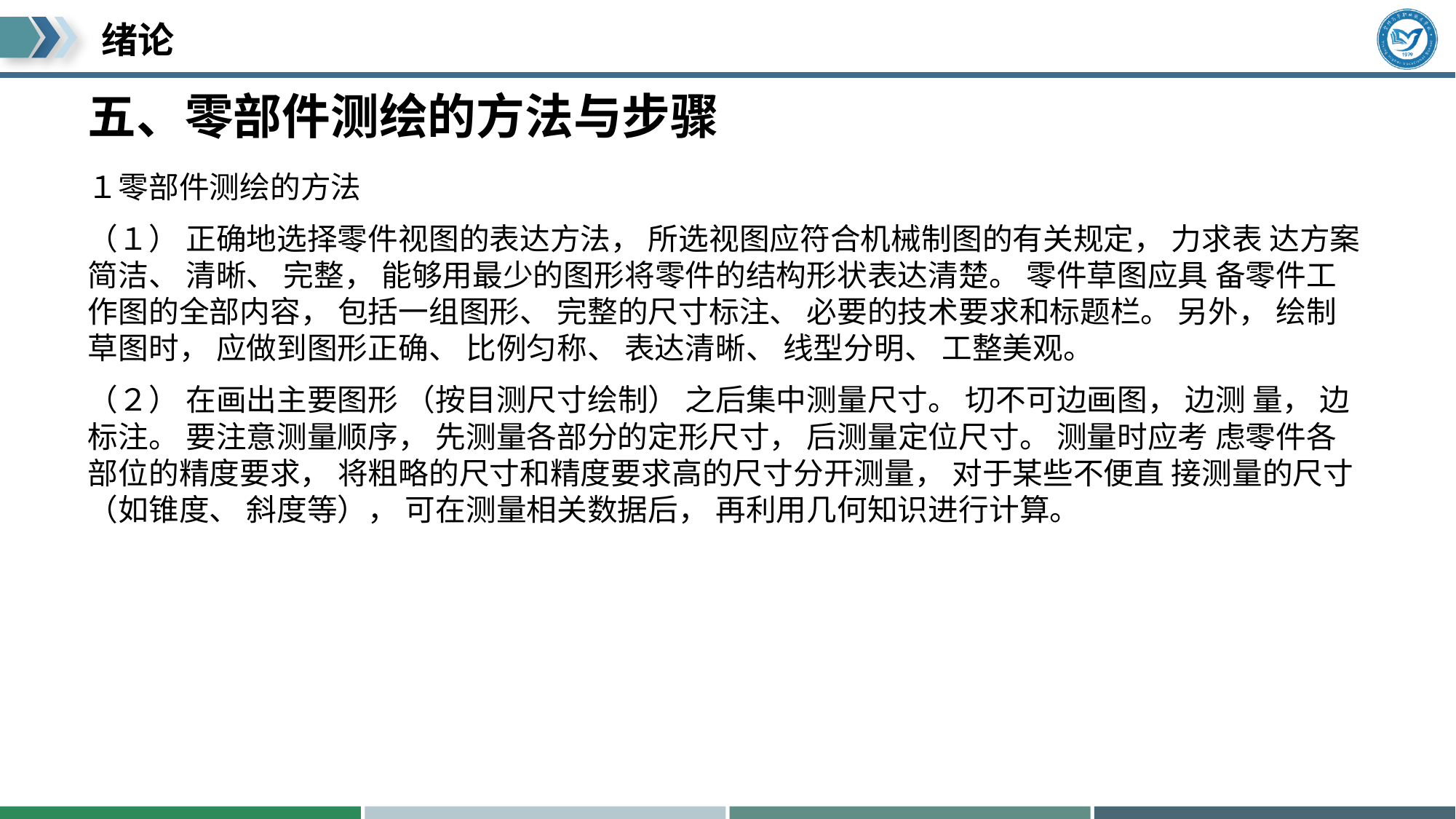

# 五、零部件测绘的方法与步骤
１零部件测绘的方法
（１） 正确地选择零件视图的表达方法， 所选视图应符合机械制图的有关规定， 力求表 达方案简洁、 清晰、 完整， 能够用最少的图形将零件的结构形状表达清楚。 零件草图应具 备零件工作图的全部内容， 包括一组图形、 完整的尺寸标注、 必要的技术要求和标题栏。 另外， 绘制草图时， 应做到图形正确、 比例匀称、 表达清晰、 线型分明、 工整美观。
（２） 在画出主要图形 （按目测尺寸绘制） 之后集中测量尺寸。 切不可边画图， 边测 量， 边标注。 要注意测量顺序， 先测量各部分的定形尺寸， 后测量定位尺寸。 测量时应考 虑零件各部位的精度要求， 将粗略的尺寸和精度要求高的尺寸分开测量， 对于某些不便直 接测量的尺寸 （如锥度、 斜度等）， 可在测量相关数据后， 再利用几何知识进行计算。